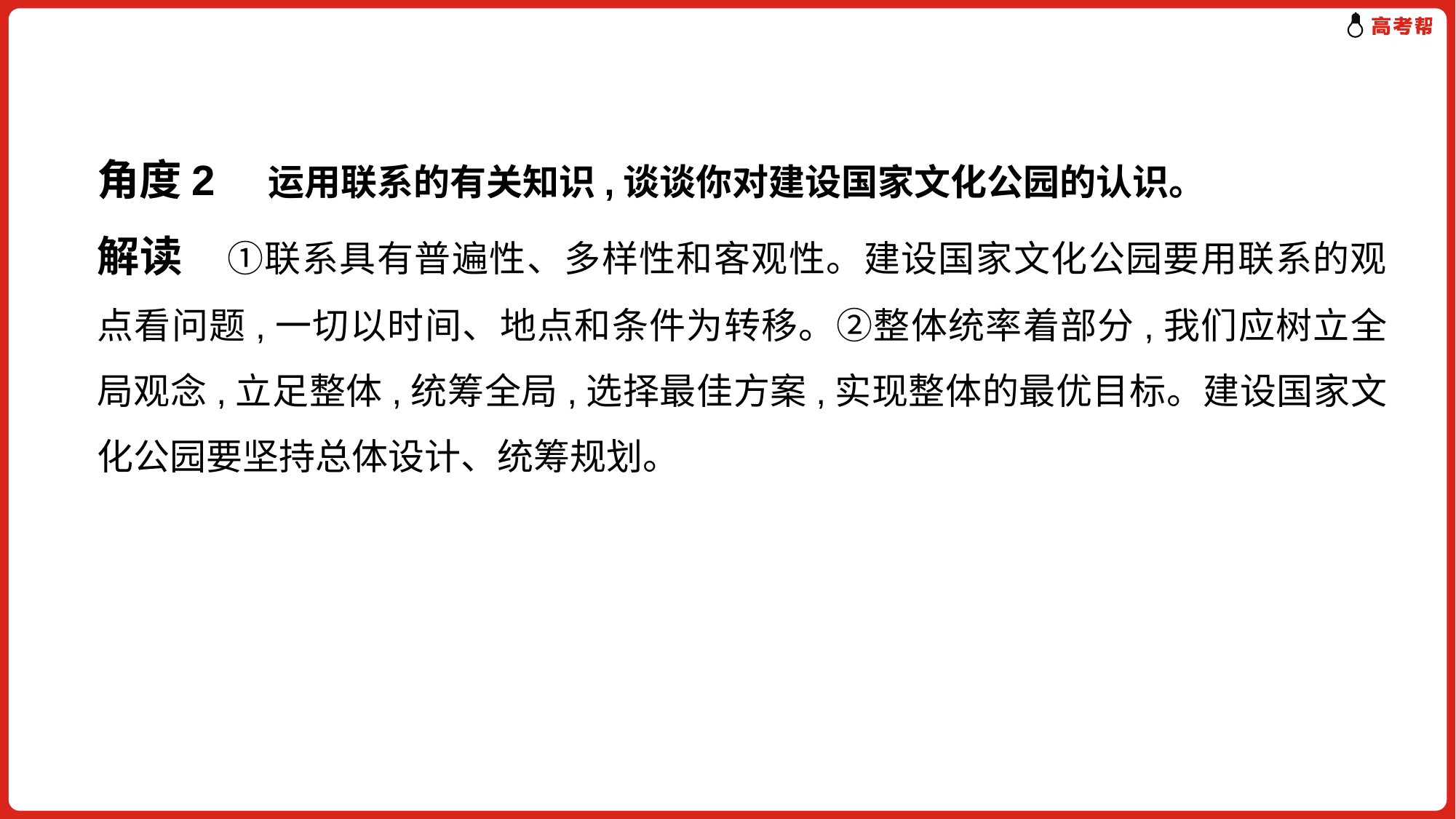

角度2　运用联系的有关知识,谈谈你对建设国家文化公园的认识。
解读　①联系具有普遍性、多样性和客观性。建设国家文化公园要用联系的观点看问题,一切以时间、地点和条件为转移。②整体统率着部分,我们应树立全局观念,立足整体,统筹全局,选择最佳方案,实现整体的最优目标。建设国家文化公园要坚持总体设计、统筹规划。